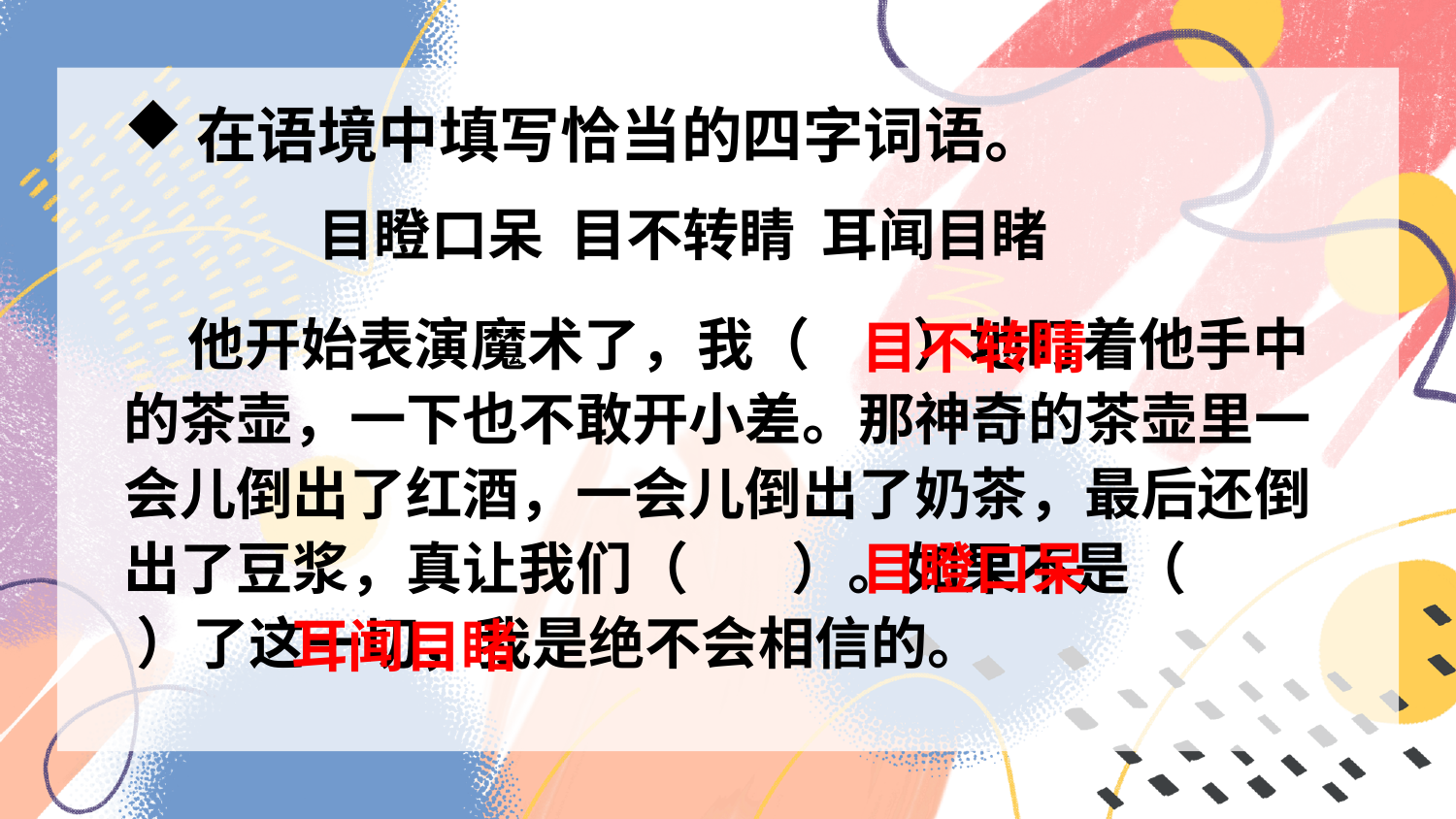

在语境中填写恰当的四字词语。
目瞪口呆  目不转睛  耳闻目睹
目不转睛
    他开始表演魔术了，我（        ）地盯着他手中的茶壶，一下也不敢开小差。那神奇的茶壶里一会儿倒出了红酒，一会儿倒出了奶茶，最后还倒出了豆浆，真让我们（        ）。如果不是（        ）了这一切，我是绝不会相信的。
目瞪口呆
耳闻目睹